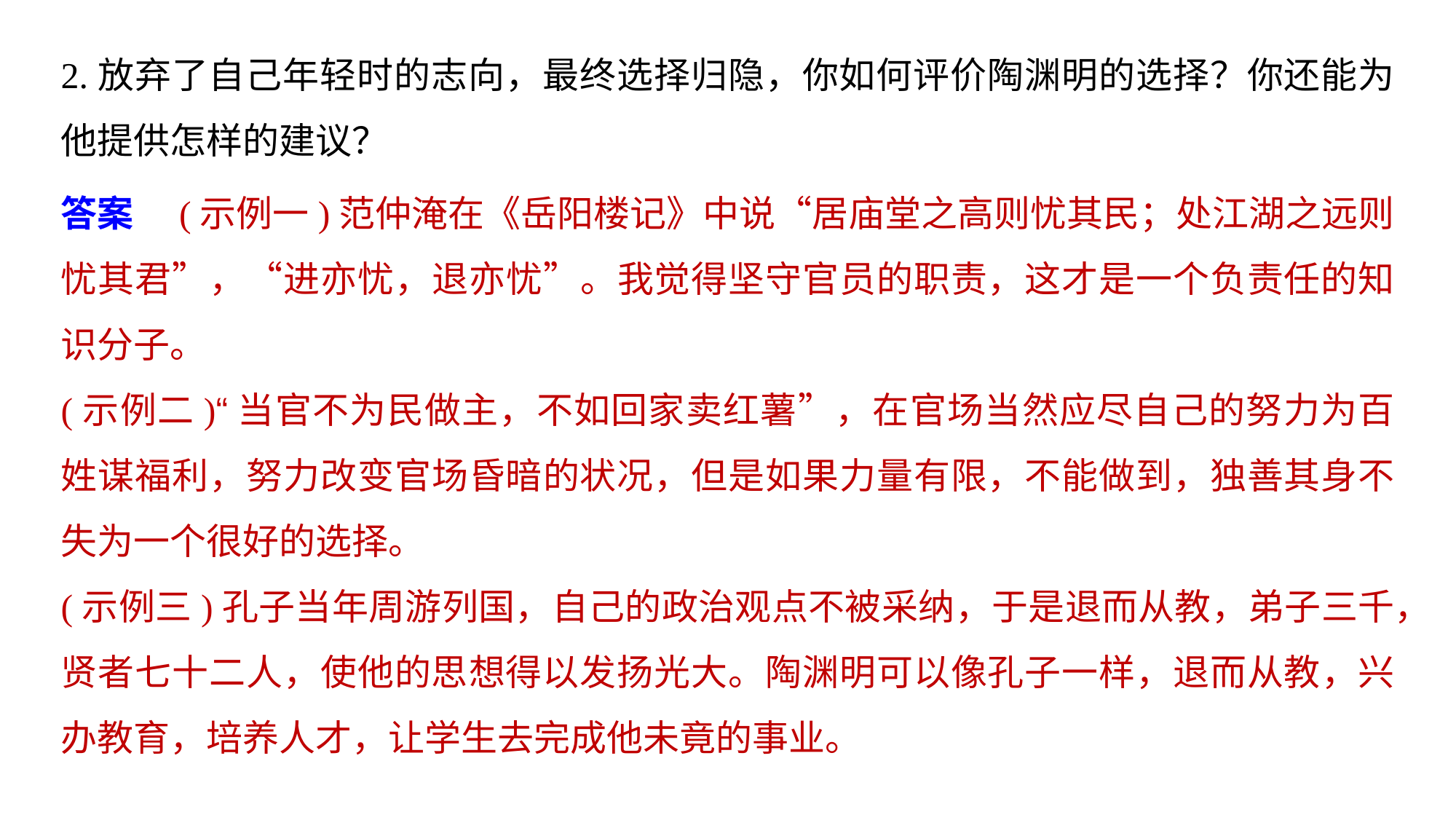

2.放弃了自己年轻时的志向，最终选择归隐，你如何评价陶渊明的选择？你还能为他提供怎样的建议？
答案　(示例一)范仲淹在《岳阳楼记》中说“居庙堂之高则忧其民；处江湖之远则忧其君”，“进亦忧，退亦忧”。我觉得坚守官员的职责，这才是一个负责任的知识分子。
(示例二)“当官不为民做主，不如回家卖红薯”，在官场当然应尽自己的努力为百姓谋福利，努力改变官场昏暗的状况，但是如果力量有限，不能做到，独善其身不失为一个很好的选择。
(示例三)孔子当年周游列国，自己的政治观点不被采纳，于是退而从教，弟子三千，贤者七十二人，使他的思想得以发扬光大。陶渊明可以像孔子一样，退而从教，兴办教育，培养人才，让学生去完成他未竟的事业。